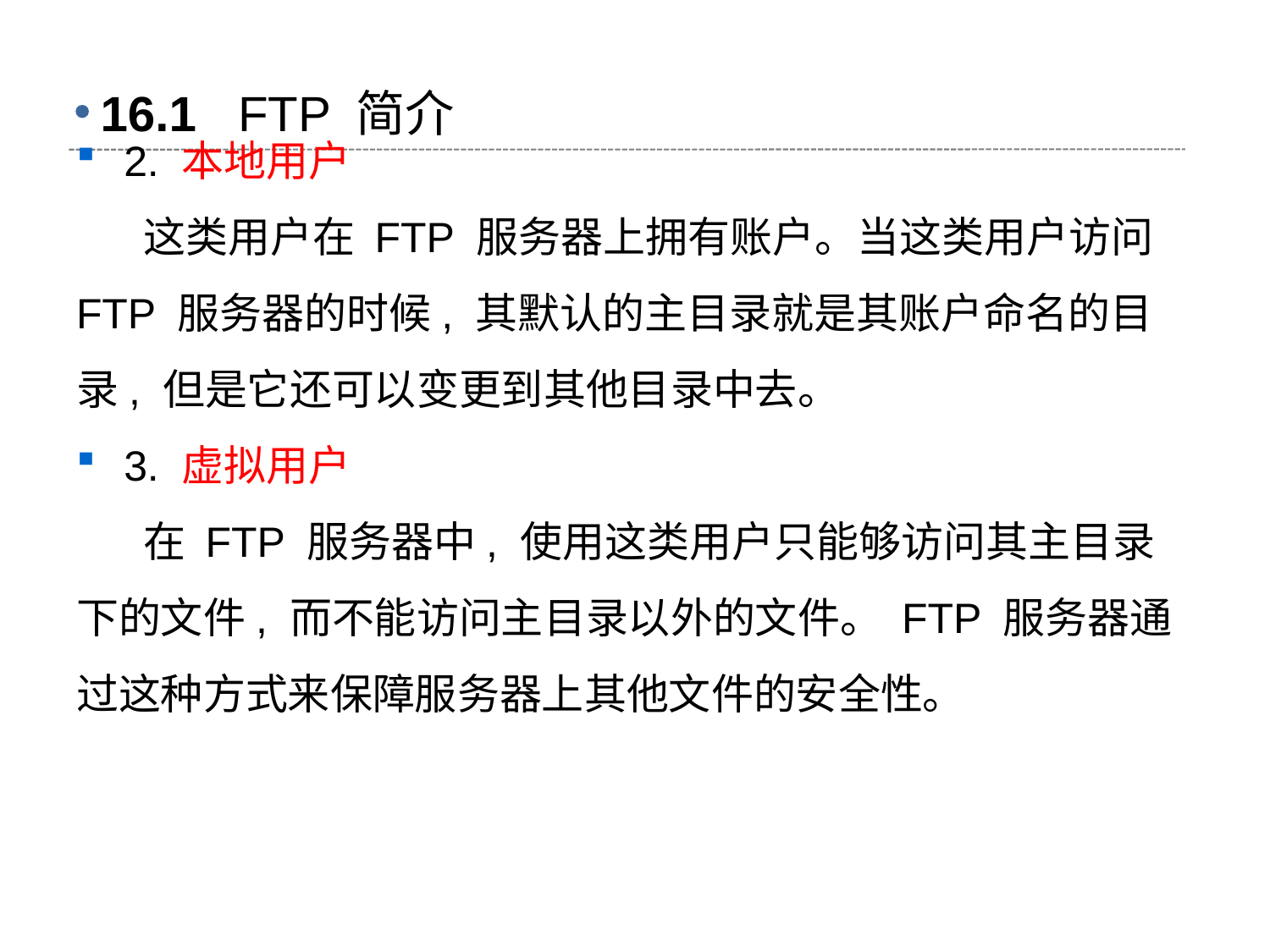

# 16.1   FTP 简介

2. 本地用户
      这类用户在 FTP 服务器上拥有账户。当这类用户访问 FTP 服务器的时候, 其默认的主目录就是其账户命名的目录, 但是它还可以变更到其他目录中去。
3. 虚拟用户
      在 FTP 服务器中, 使用这类用户只能够访问其主目录下的文件, 而不能访问主目录以外的文件。 FTP 服务器通过这种方式来保障服务器上其他文件的安全性。